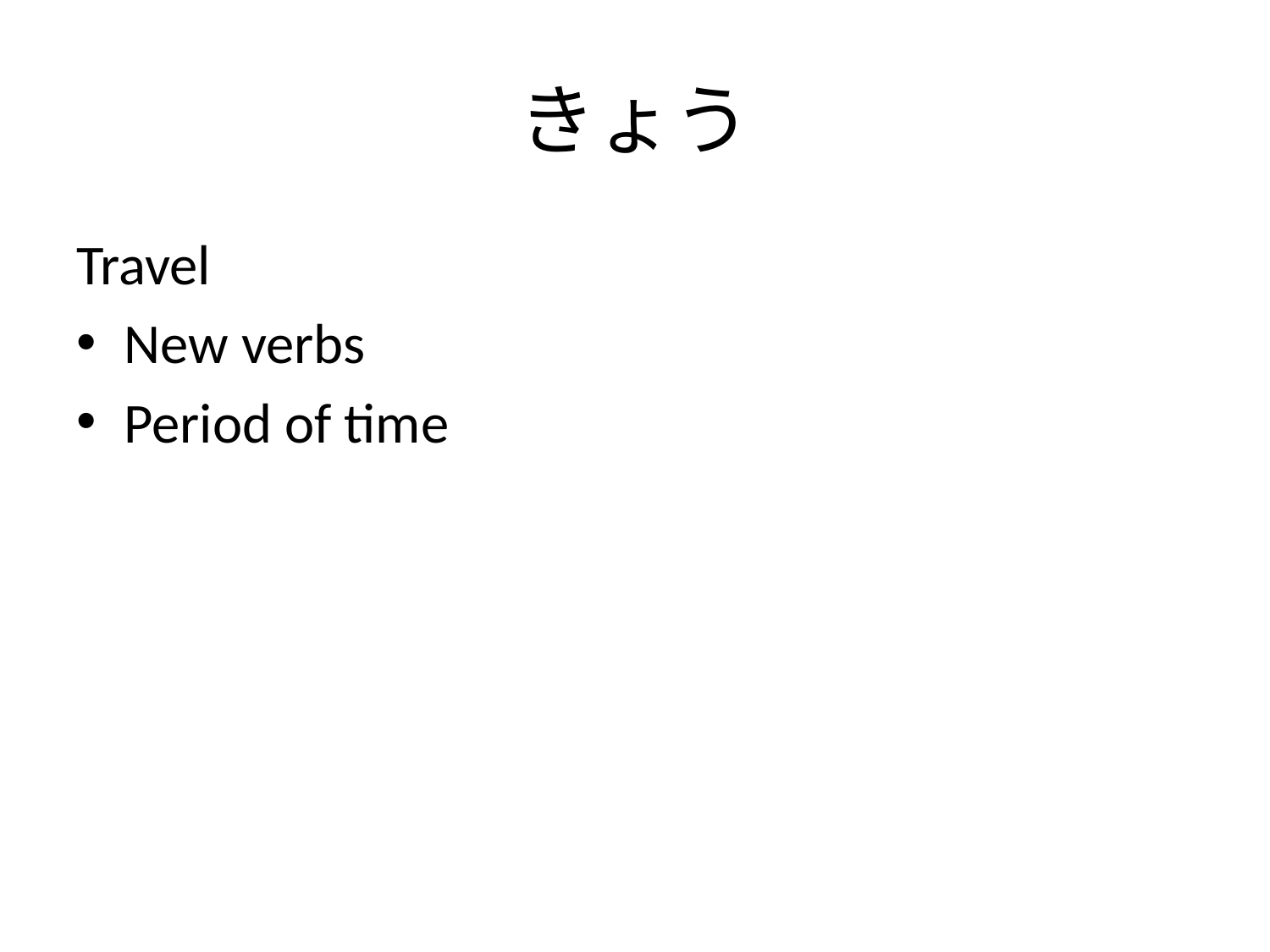

# きょう
Travel
New verbs
Period of time